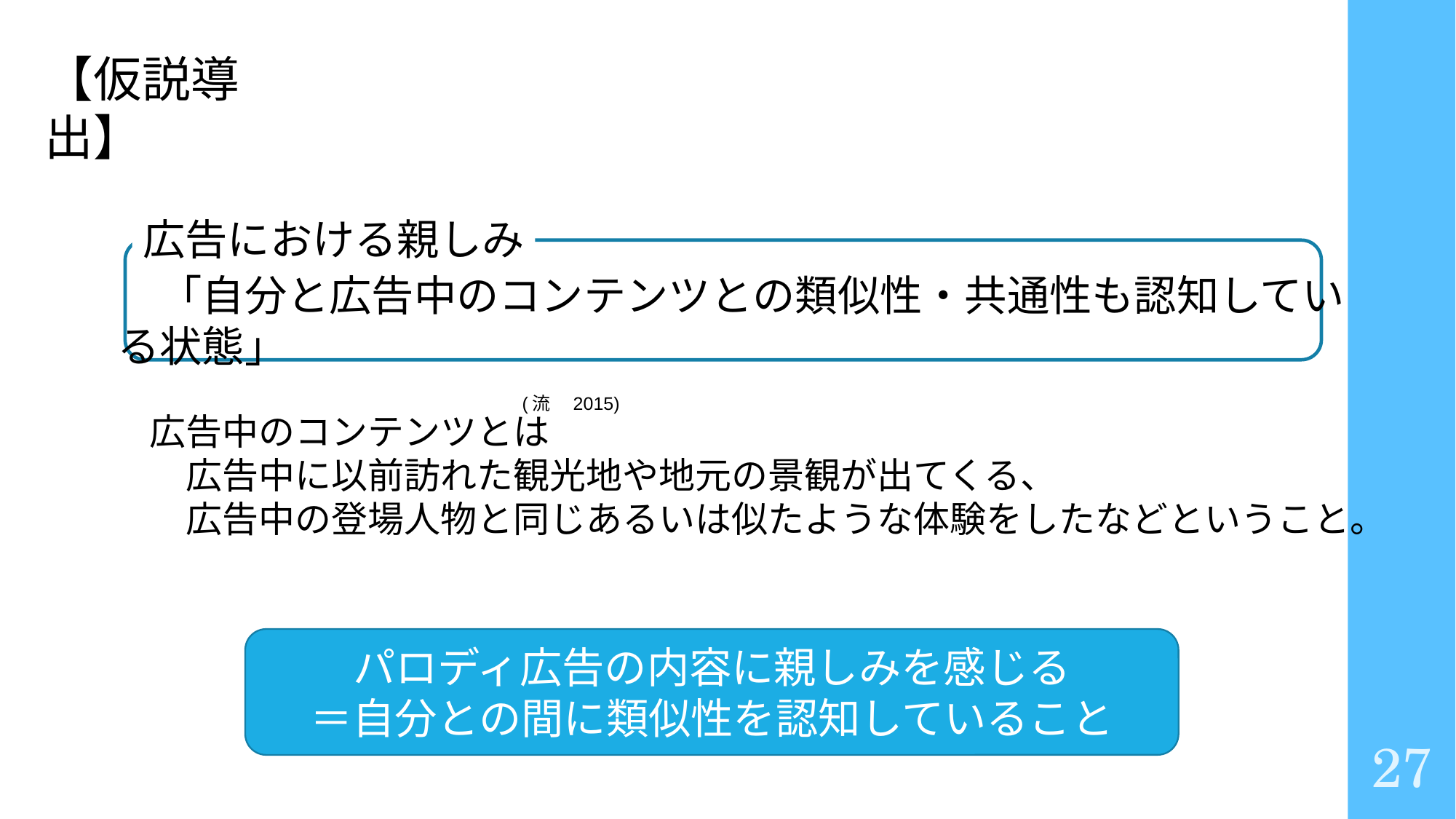

【仮説導出】
広告における親しみ

　「自分と広告中のコンテンツとの類似性・共通性も認知している状態」
　　　　　　　　　　　　　　　　　　　　　　　　　　　　　　　　　　　　　　　　　　　　　　　　　　　　　　　　　　　　　　　　　　　　　　　　　　　　　　　　　　　　　　　　　　(流　2015)
広告中のコンテンツとは
　広告中に以前訪れた観光地や地元の景観が出てくる、
　広告中の登場人物と同じあるいは似たような体験をしたなどということ。

パロディ広告の内容に親しみを感じる
＝自分との間に類似性を認知していること
27